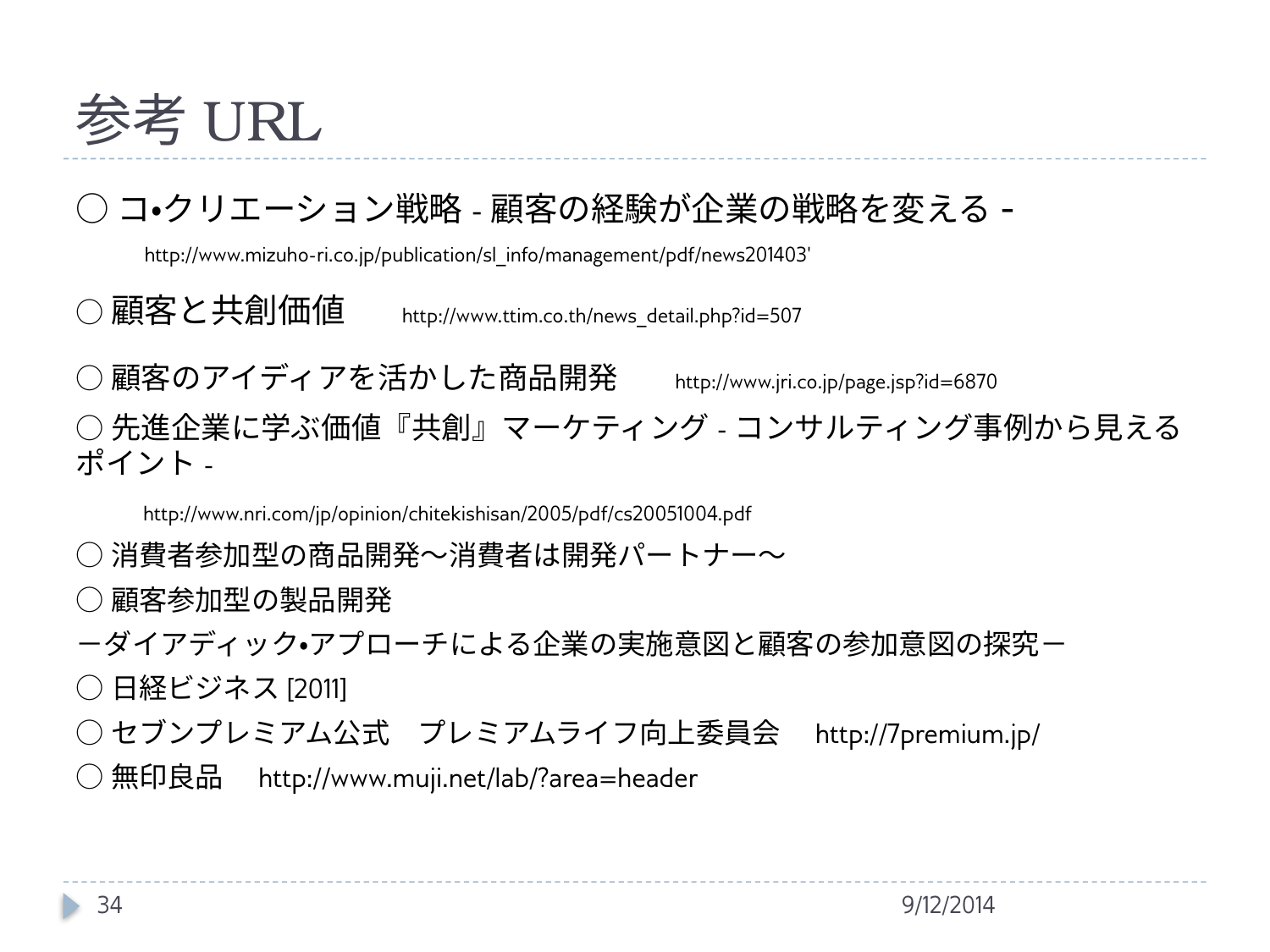

# 参考URL
○コ・クリエーション戦略-顧客の経験が企業の戦略を変える-
　　　http://www.mizuho-ri.co.jp/publication/sl_info/management/pdf/news201403'
○顧客と共創価値　http://www.ttim.co.th/news_detail.php?id=507
○顧客のアイディアを活かした商品開発　http://www.jri.co.jp/page.jsp?id=6870
○先進企業に学ぶ価値『共創』マーケティング-コンサルティング事例から見えるポイント-
　　http://www.nri.com/jp/opinion/chitekishisan/2005/pdf/cs20051004.pdf
○消費者参加型の商品開発～消費者は開発パートナー～
○顧客参加型の製品開発
－ダイアディック・アプローチによる企業の実施意図と顧客の参加意図の探究－
○日経ビジネス[2011]
○セブンプレミアム公式　プレミアムライフ向上委員会　http://7premium.jp/
○無印良品　http://www.muji.net/lab/?area=header
34
9/12/2014